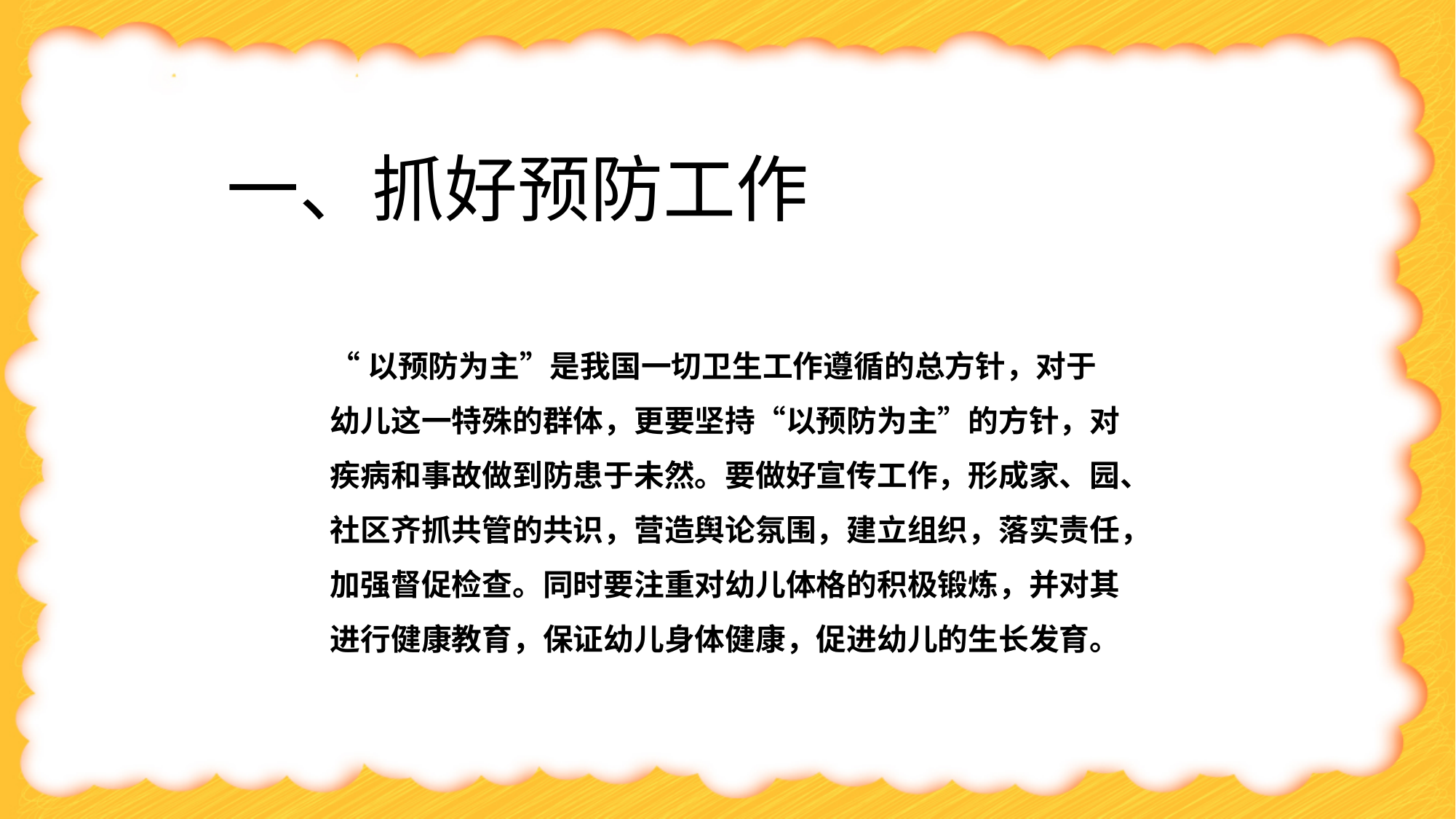

一、抓好预防工作
“以预防为主”是我国一切卫生工作遵循的总方针，对于幼儿这一特殊的群体，更要坚持“以预防为主”的方针，对疾病和事故做到防患于未然。要做好宣传工作，形成家、园、社区齐抓共管的共识，营造舆论氛围，建立组织，落实责任，加强督促检查。同时要注重对幼儿体格的积极锻炼，并对其进行健康教育，保证幼儿身体健康，促进幼儿的生长发育。